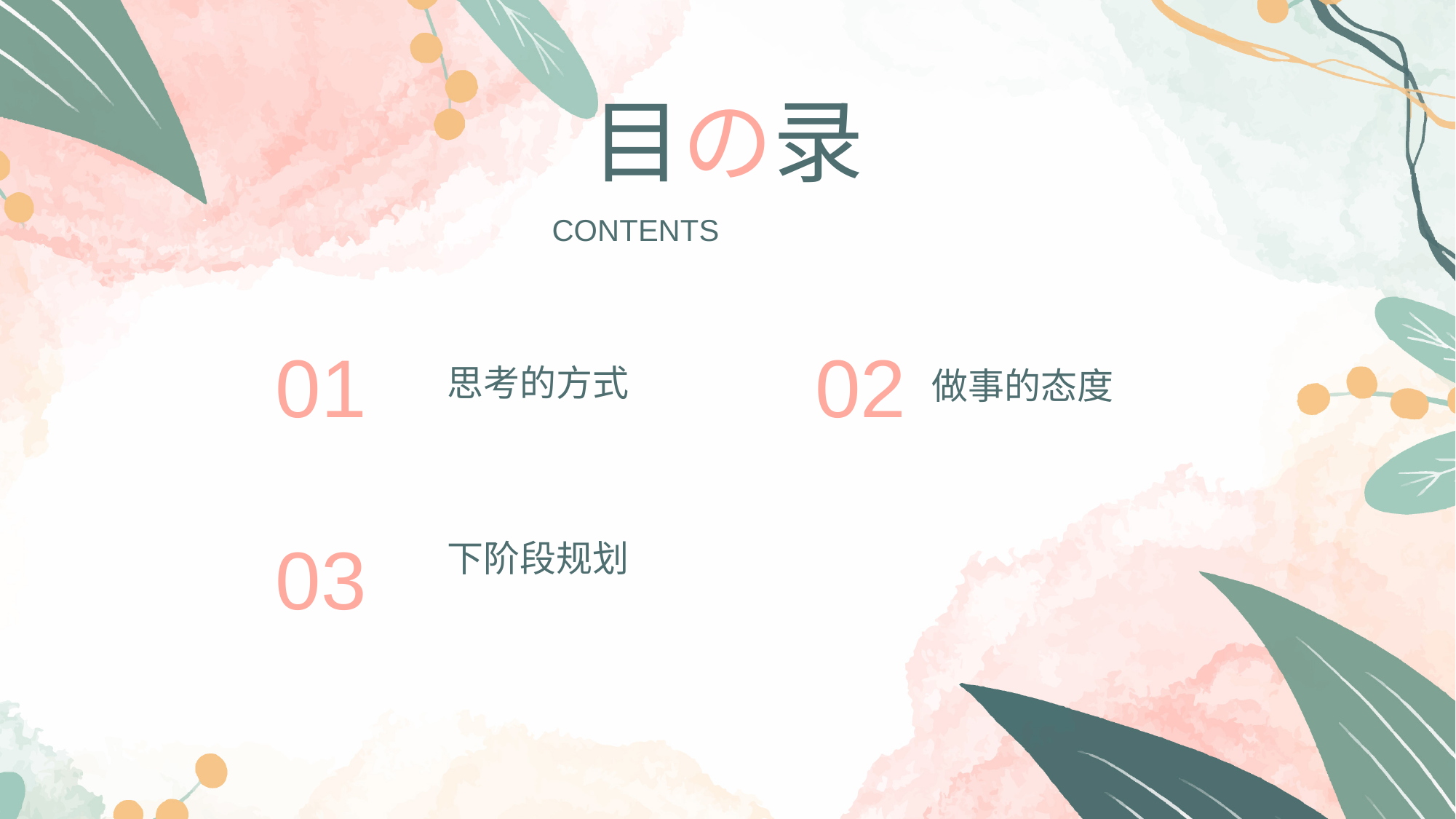

目の录
CONTENTS
01
思考的方式
02
做事的态度
03
下阶段规划